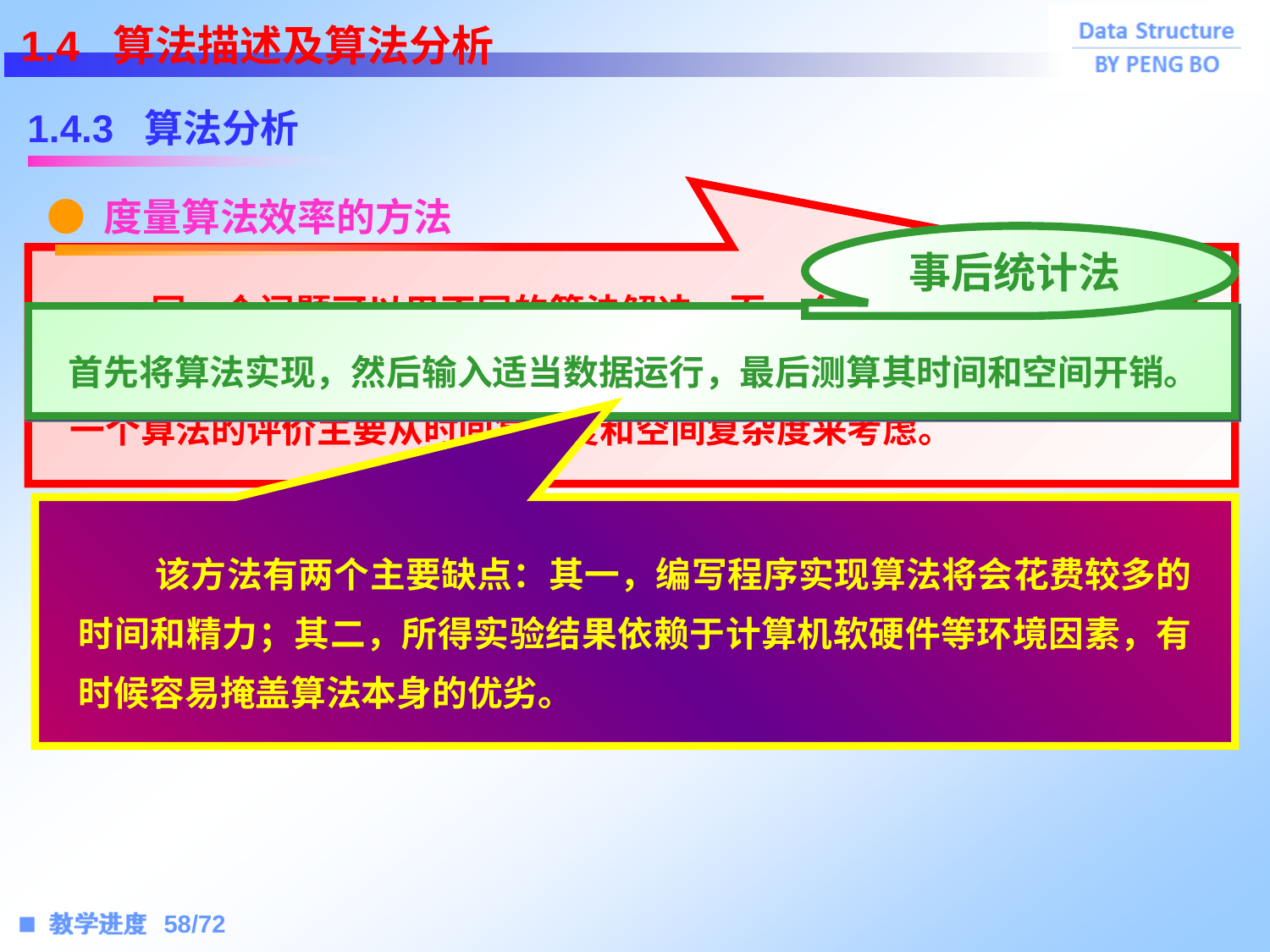

1.4  算法描述及算法分析

1.4.3  算法分析

● 度量算法效率的方法

事后统计法

        同一个问题可以用不同的算法解决，而一个算法的质量优劣将影响到算法乃至程序的效率。算法分析的目的在于选择合适算法和改进算法。一个算法的评价主要从时间复杂度和空间复杂度来考虑。

首先将算法实现，然后输入适当数据运行，最后测算其时间和空间开销。

        该方法有两个主要缺点：其一，编写程序实现算法将会花费较多的时间和精力；其二，所得实验结果依赖于计算机软硬件等环境因素，有时候容易掩盖算法本身的优劣。